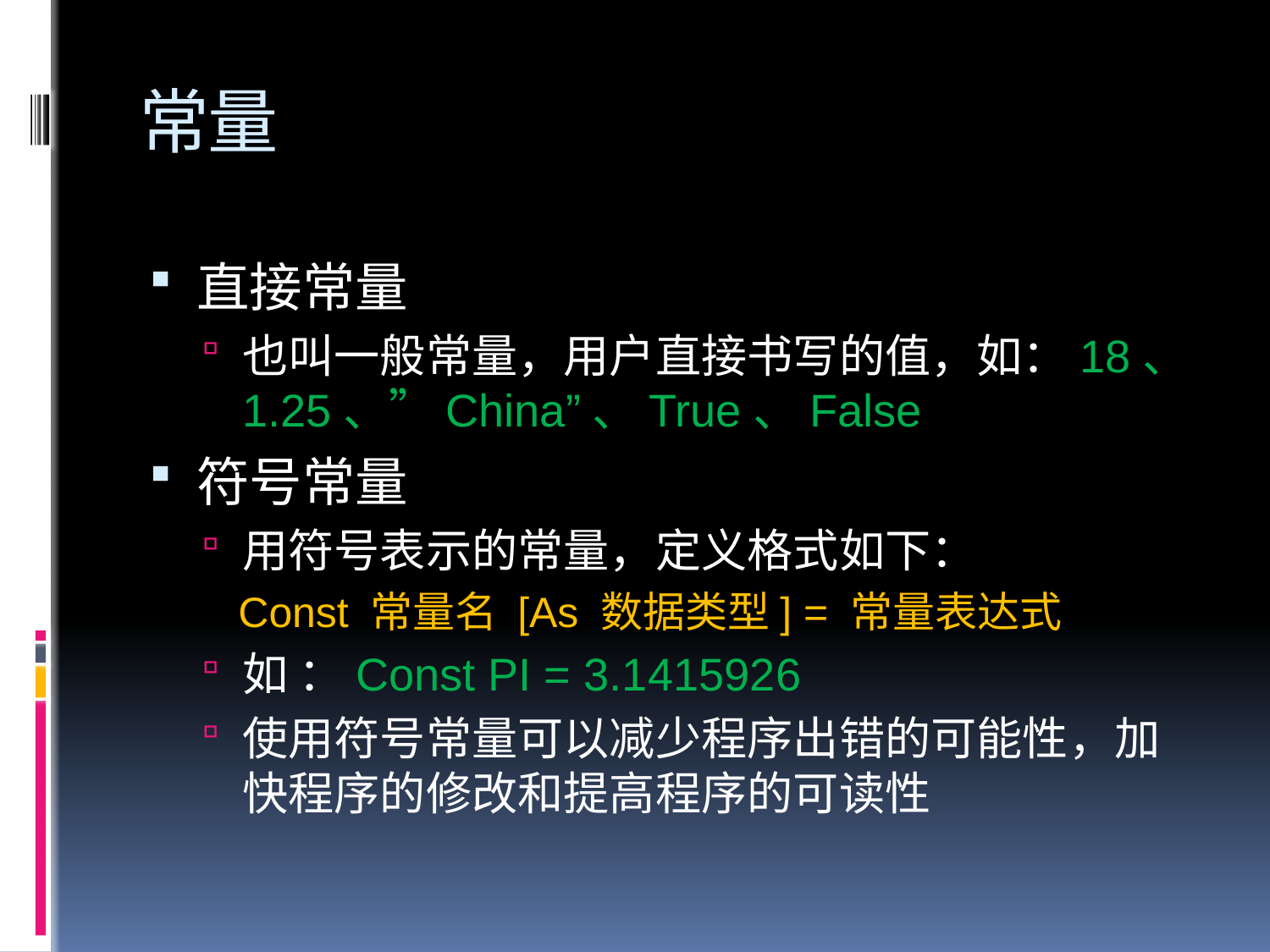

# 常量
直接常量
也叫一般常量，用户直接书写的值，如：18、1.25、”China”、True、False
符号常量
用符号表示的常量，定义格式如下：
Const 常量名 [As 数据类型] = 常量表达式
如 ：Const PI = 3.1415926
使用符号常量可以减少程序出错的可能性，加快程序的修改和提高程序的可读性